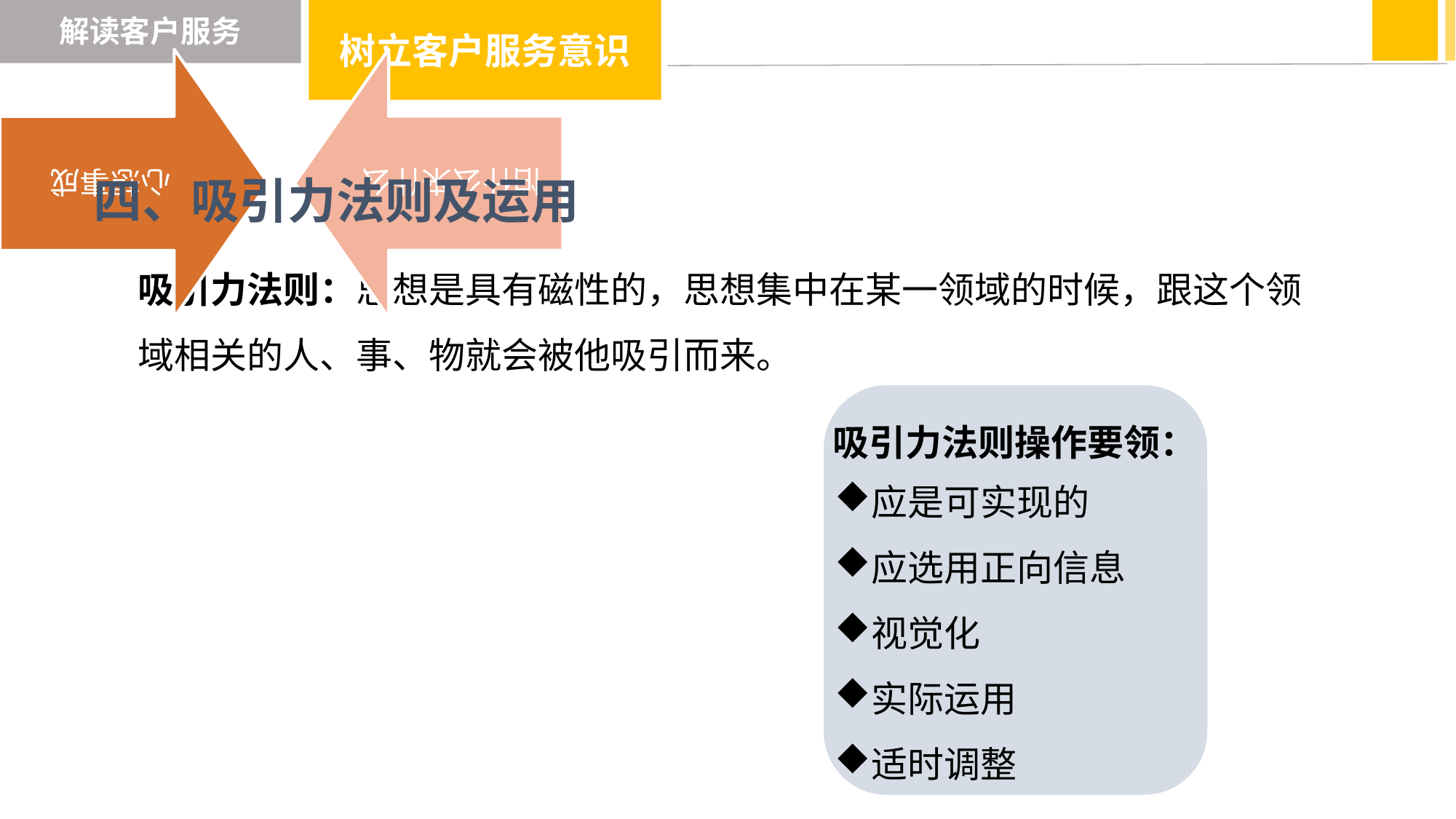

树立客户服务意识
解读客户服务

四、吸引力法则及运用
吸引力法则：思想是具有磁性的，思想集中在某一领域的时候，跟这个领域相关的人、事、物就会被他吸引而来。

心想事成
怕什么来什么
吸引力法则操作要领：
应是可实现的
应选用正向信息
视觉化
实际运用
适时调整